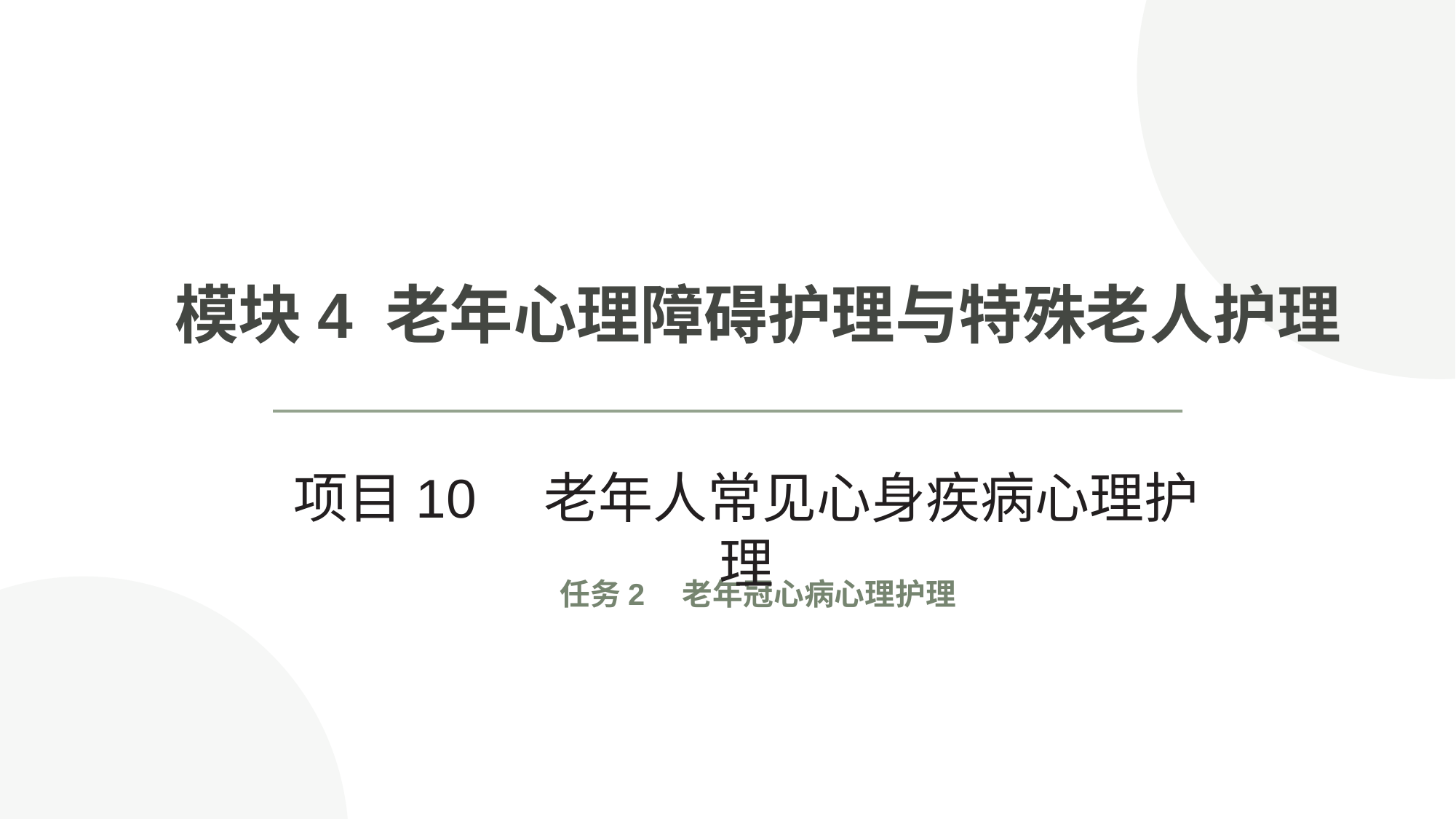

模块4 老年心理障碍护理与特殊老人护理

项目10　老年人常见心身疾病心理护理
任务2　老年冠心病心理护理